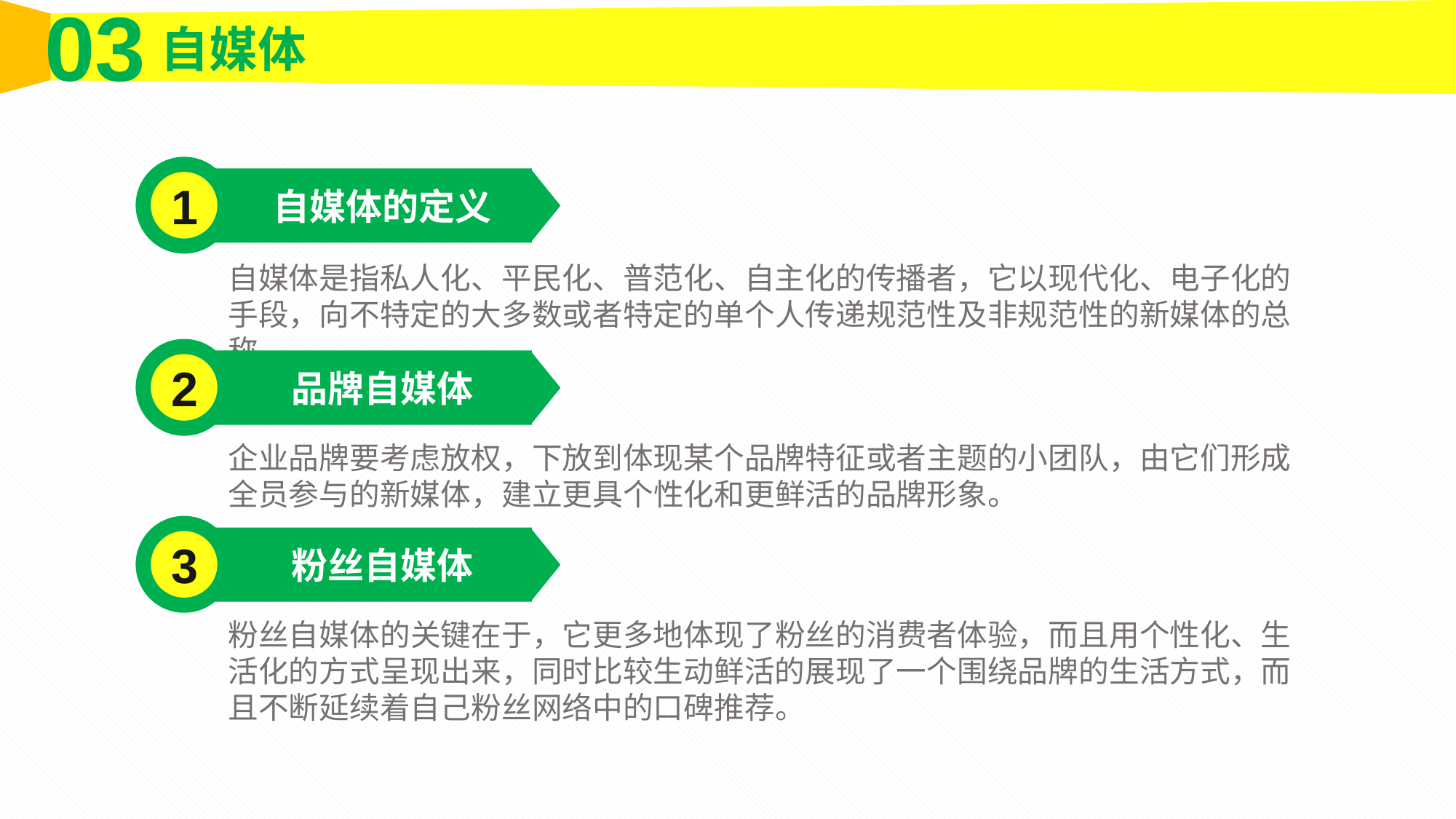

03
自媒体

1
自媒体的定义

自媒体是指私人化、平民化、普范化、自主化的传播者，它以现代化、电子化的手段，向不特定的大多数或者特定的单个人传递规范性及非规范性的新媒体的总称。

2
品牌自媒体

企业品牌要考虑放权，下放到体现某个品牌特征或者主题的小团队，由它们形成全员参与的新媒体，建立更具个性化和更鲜活的品牌形象。

3
粉丝自媒体

粉丝自媒体的关键在于，它更多地体现了粉丝的消费者体验，而且用个性化、生活化的方式呈现出来，同时比较生动鲜活的展现了一个围绕品牌的生活方式，而且不断延续着自己粉丝网络中的口碑推荐。